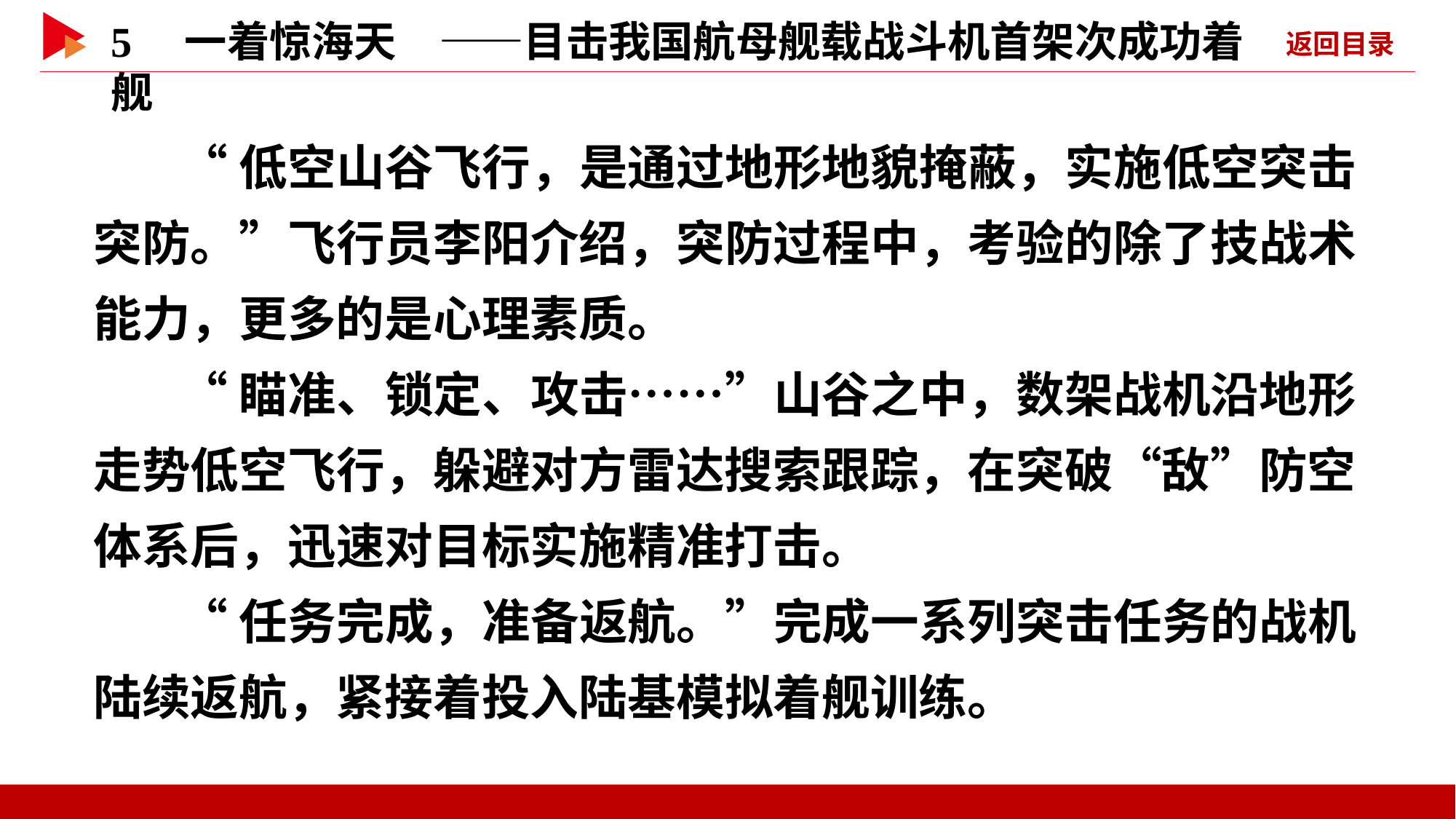

“低空山谷飞行，是通过地形地貌掩蔽，实施低空突击突防。”飞行员李阳介绍，突防过程中，考验的除了技战术能力，更多的是心理素质。
“瞄准、锁定、攻击……”山谷之中，数架战机沿地形走势低空飞行，躲避对方雷达搜索跟踪，在突破“敌”防空体系后，迅速对目标实施精准打击。
“任务完成，准备返航。”完成一系列突击任务的战机陆续返航，紧接着投入陆基模拟着舰训练。